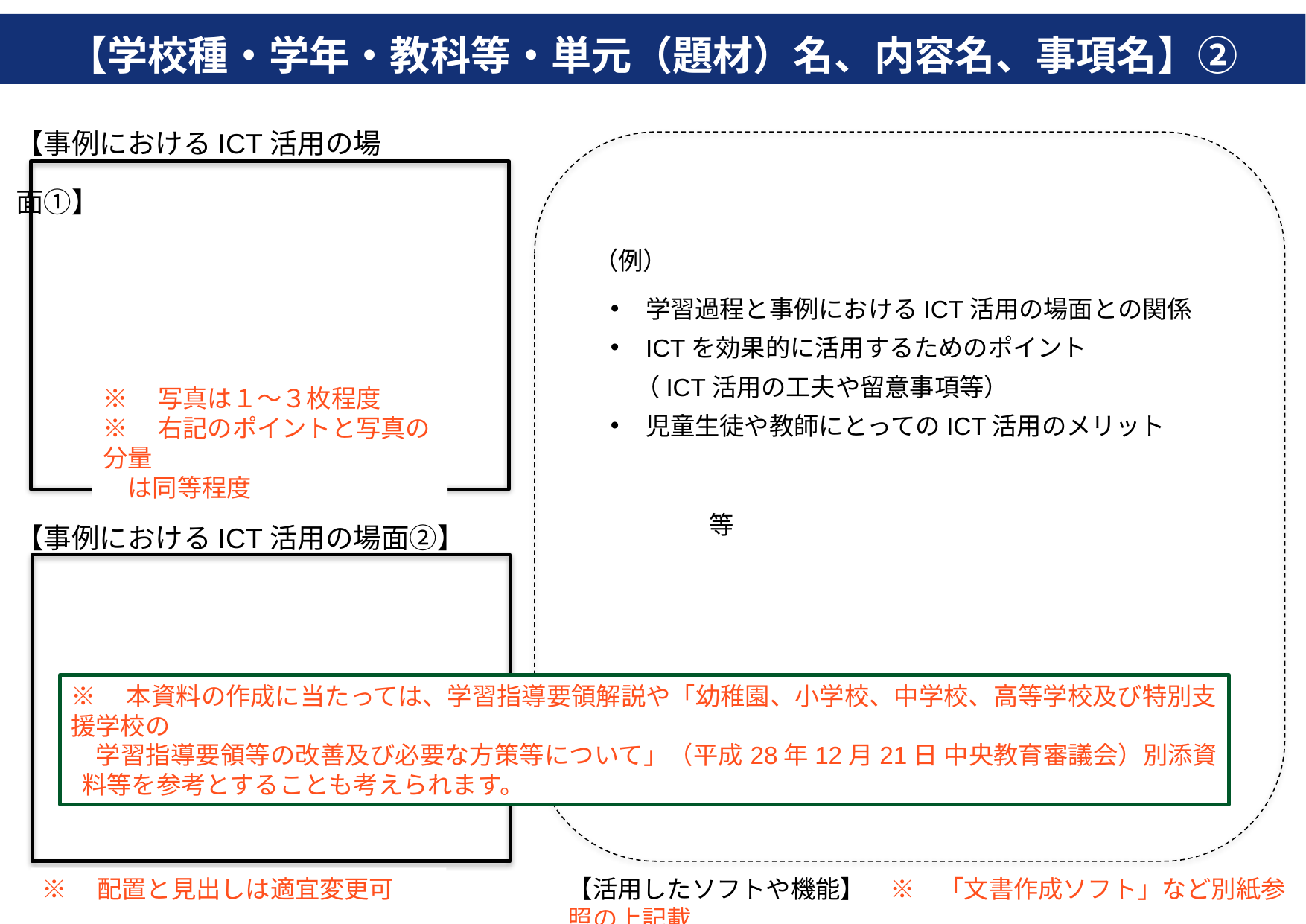

【学校種・学年・教科等・単元（題材）名、内容名、事項名】②
【事例におけるICT活用の場面①】

（例）
学習過程と事例におけるICT活用の場面との関係
ICTを効果的に活用するためのポイント
　（ICT活用の工夫や留意事項等）
児童生徒や教師にとってのICT活用のメリット
　　　　　　　　　　　　　　　　　　　　　　　　　　　等
※　写真は１～３枚程度
※　右記のポイントと写真の分量
　は同等程度
【事例におけるICT活用の場面②】

※　本資料の作成に当たっては、学習指導要領解説や「幼稚園、小学校、中学校、高等学校及び特別支援学校の
　学習指導要領等の改善及び必要な方策等について」（平成28年12月21日 中央教育審議会）別添資料等を参考とすることも考えられます。
※　配置と見出しは適宜変更可
【活用したソフトや機能】　※　「文書作成ソフト」など別紙参照の上記載